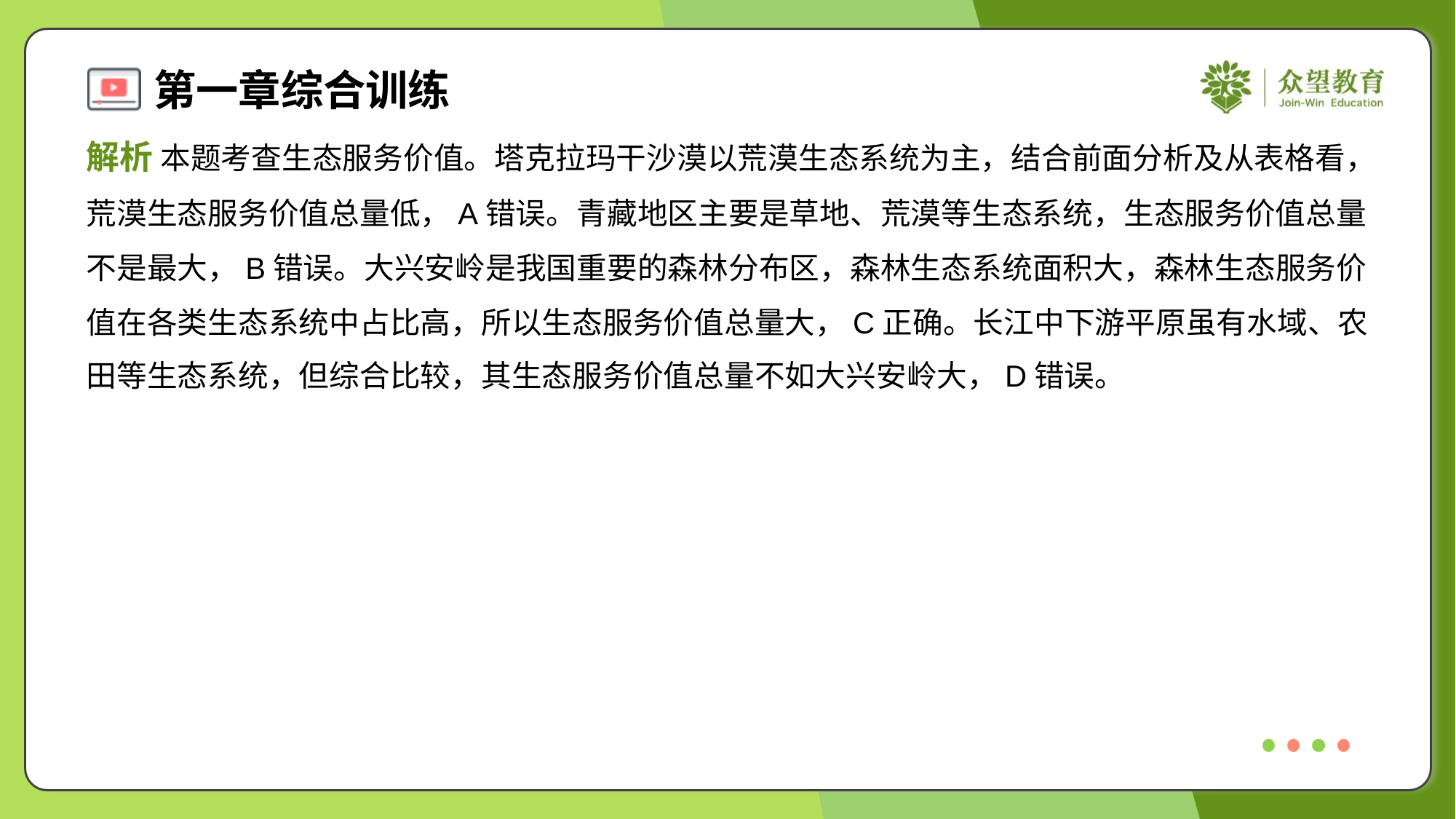

解析 本题考查生态服务价值。塔克拉玛干沙漠以荒漠生态系统为主，结合前面分析及从表格看，
荒漠生态服务价值总量低，A错误。青藏地区主要是草地、荒漠等生态系统，生态服务价值总量
不是最大，B错误。大兴安岭是我国重要的森林分布区，森林生态系统面积大，森林生态服务价
值在各类生态系统中占比高，所以生态服务价值总量大，C正确。长江中下游平原虽有水域、农
田等生态系统，但综合比较，其生态服务价值总量不如大兴安岭大，D错误。